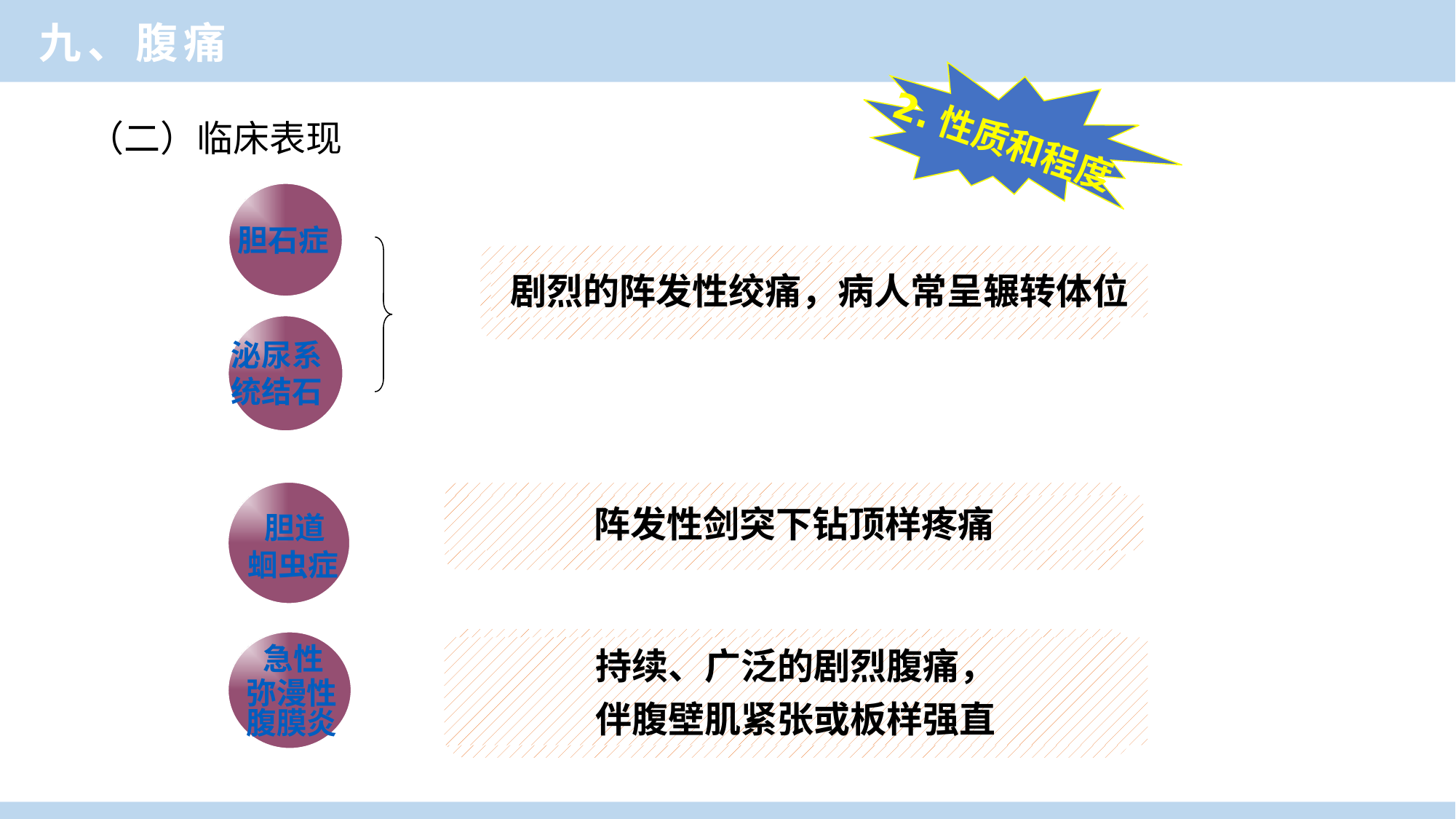

临床医学概论
九、腹痛
2.性质和程度

胆石症

剧烈的阵发性绞痛，病人常呈辗转体位

泌尿系统结石

 胆道
蛔虫症

阵发性剑突下钻顶样疼痛
 急性
弥漫性
腹膜炎

持续、广泛的剧烈腹痛，
伴腹壁肌紧张或板样强直
（二）临床表现
临床医学概论